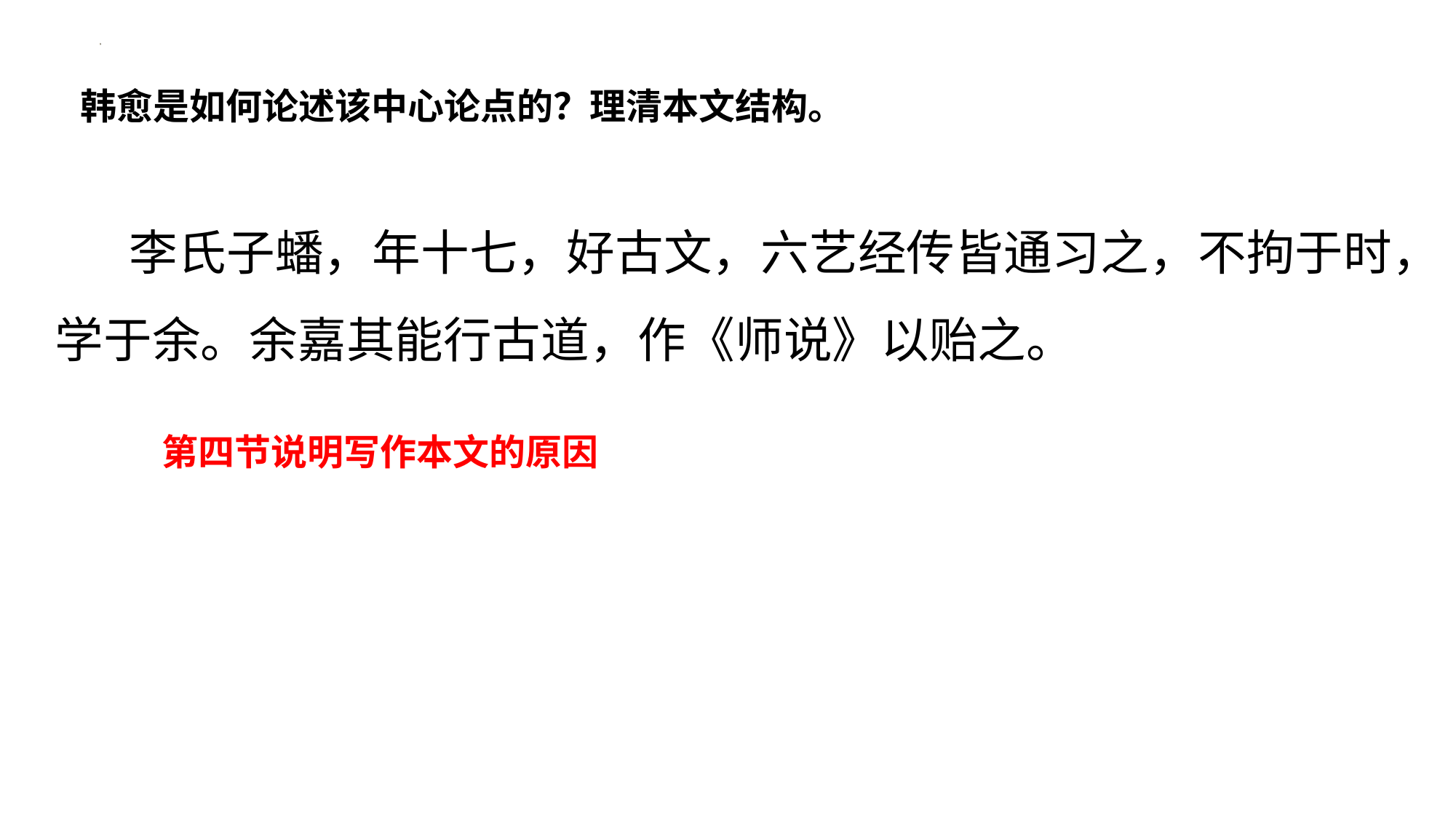

韩愈是如何论述该中心论点的？理清本文结构。

        李氏子蟠，年十七，好古文，六艺经传皆通习之，不拘于时，学于余。余嘉其能行古道，作《师说》以贻之。
第四节说明写作本文的原因